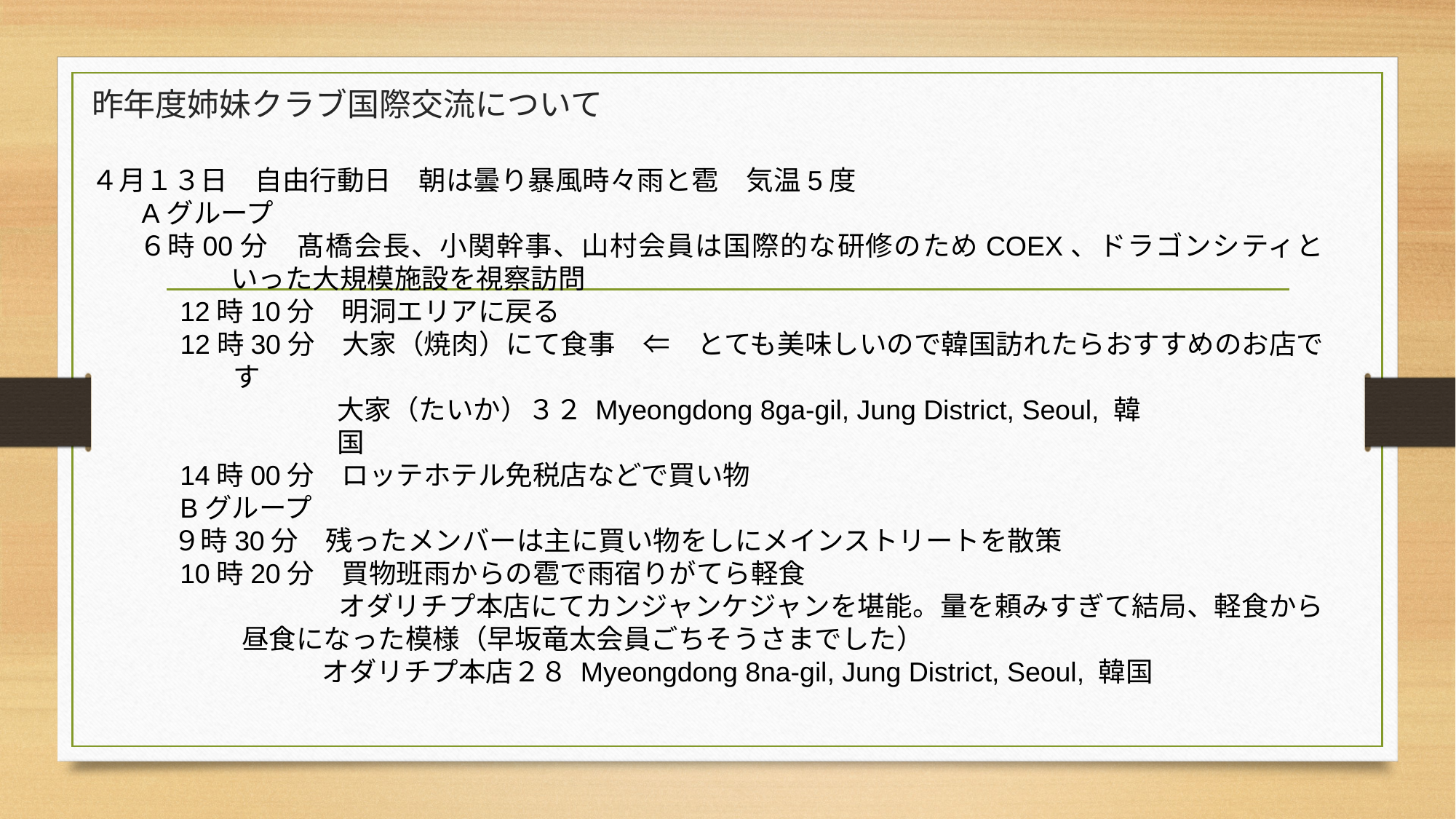

# 昨年度姉妹クラブ国際交流について
４月１３日　自由行動日　朝は曇り暴風時々雨と雹　気温5度
Aグループ
６時00分　髙橋会長、小関幹事、山村会員は国際的な研修のためCOEX、ドラゴンシティといった大規模施設を視察訪問
　　　12時10分　明洞エリアに戻る
　　　12時30分　大家（焼肉）にて食事　⇐　とても美味しいので韓国訪れたらおすすめのお店です
　　　　　　　　　大家（たいか）３２ Myeongdong 8ga-gil, Jung District, Seoul, 韓
　　　　　　　　　国
　　　14時00分　ロッテホテル免税店などで買い物
　　　Bグループ
　　　９時30分　残ったメンバーは主に買い物をしにメインストリートを散策
　　　10時20分　買物班雨からの雹で雨宿りがてら軽食
　　　　　　　　　オダリチプ本店にてカンジャンケジャンを堪能。量を頼みすぎて結局、軽食から昼食になった模様（早坂竜太会員ごちそうさまでした）
　　　　　　　　  オダリチプ本店２８ Myeongdong 8na-gil, Jung District, Seoul, 韓国